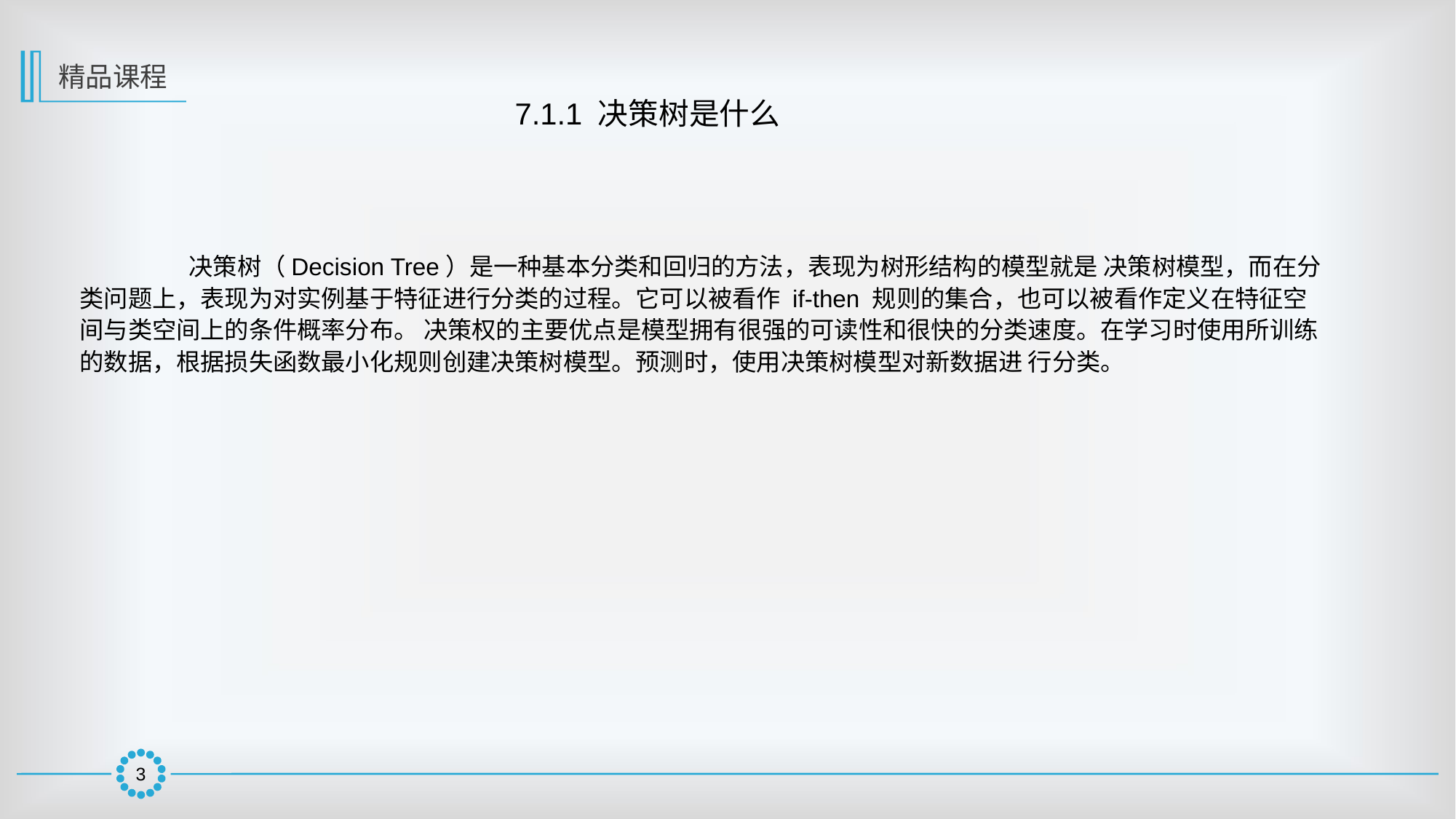

精品课程
7.1.1 决策树是什么
	决策树（Decision Tree）是一种基本分类和回归的方法，表现为树形结构的模型就是 决策树模型，而在分类问题上，表现为对实例基于特征进行分类的过程。它可以被看作 if-then 规则的集合，也可以被看作定义在特征空间与类空间上的条件概率分布。 决策权的主要优点是模型拥有很强的可读性和很快的分类速度。在学习时使用所训练 的数据，根据损失函数最小化规则创建决策树模型。预测时，使用决策树模型对新数据进 行分类。

3